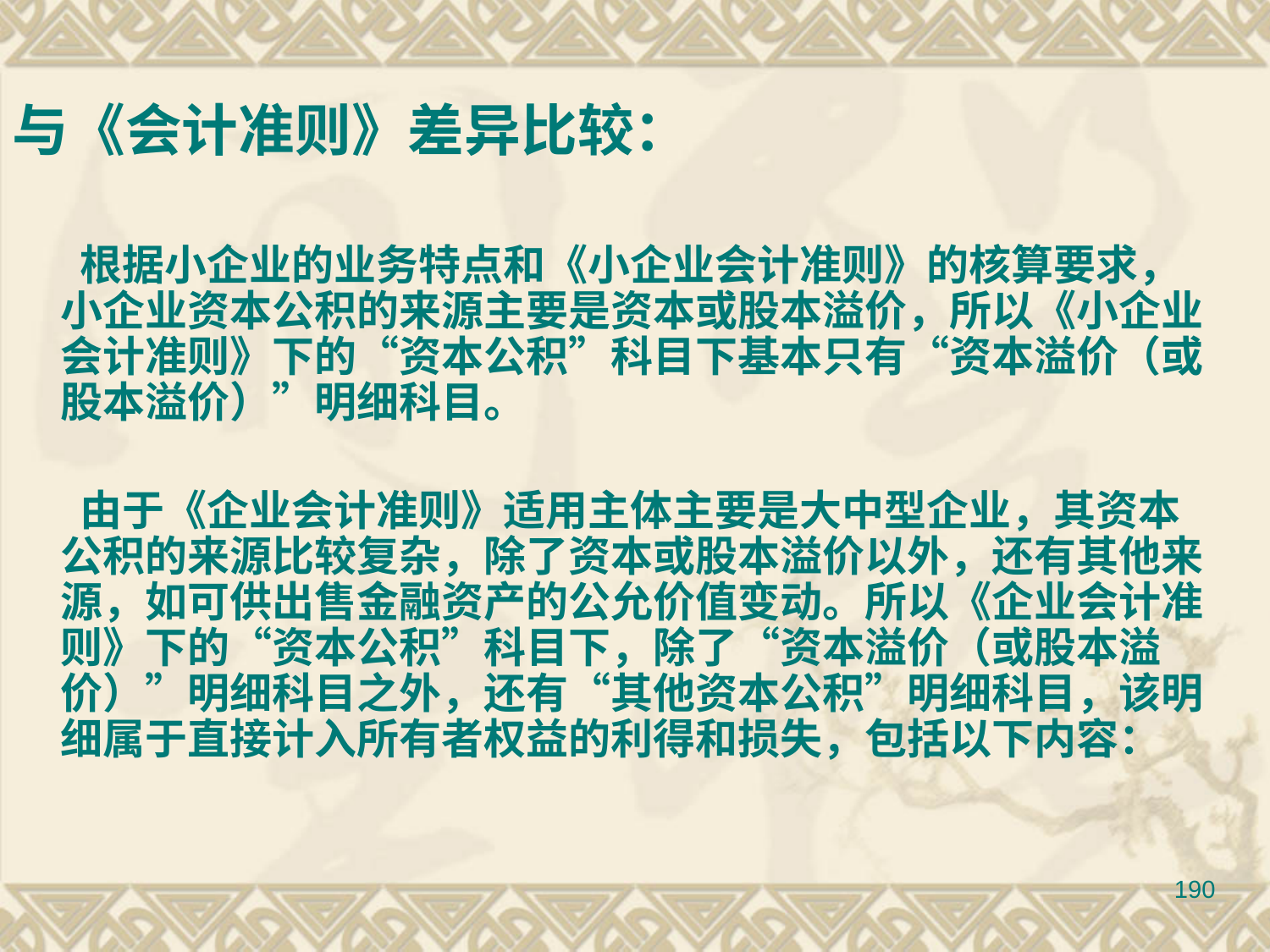

与《会计准则》差异比较：

      根据小企业的业务特点和《小企业会计准则》的核算要求，小企业资本公积的来源主要是资本或股本溢价，所以《小企业会计准则》下的“资本公积”科目下基本只有“资本溢价（或股本溢价）”明细科目。

      由于《企业会计准则》适用主体主要是大中型企业，其资本公积的来源比较复杂，除了资本或股本溢价以外，还有其他来源，如可供出售金融资产的公允价值变动。所以《企业会计准则》下的“资本公积”科目下，除了“资本溢价（或股本溢价）”明细科目之外，还有“其他资本公积”明细科目，该明细属于直接计入所有者权益的利得和损失，包括以下内容：

190